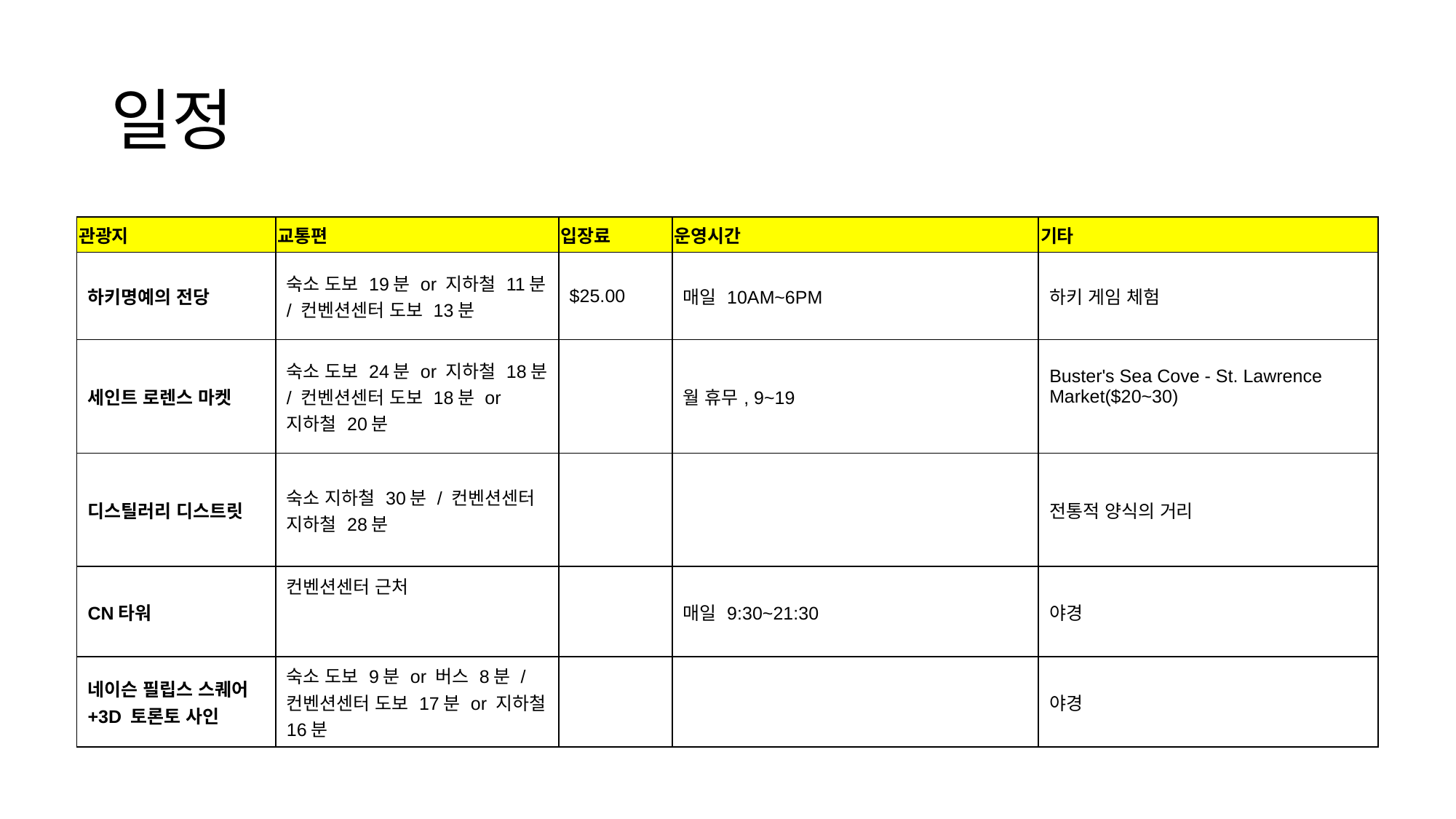

# 일정
| 관광지 | 교통편 | 입장료 | 운영시간 | 기타 |
| --- | --- | --- | --- | --- |
| 하키명예의 전당 | 숙소 도보 19분 or 지하철 11분 / 컨벤션센터 도보 13분 | $25.00 | 매일 10AM~6PM | 하키 게임 체험 |
| 세인트 로렌스 마켓 | 숙소 도보 24분 or 지하철 18분 / 컨벤션센터 도보 18분 or 지하철 20분 |  | 월 휴무, 9~19 | Buster's Sea Cove - St. Lawrence Market($20~30) |
| 디스틸러리 디스트릿 | 숙소 지하철 30분 / 컨벤션센터 지하철 28분 |  |  | 전통적 양식의 거리 |
| CN타워 | 컨벤션센터 근처 |  | 매일 9:30~21:30 | 야경 |
| 네이슨 필립스 스퀘어+3D 토론토 사인 | 숙소 도보 9분 or 버스 8분 / 컨벤션센터 도보 17분 or 지하철 16분 |  |  | 야경 |